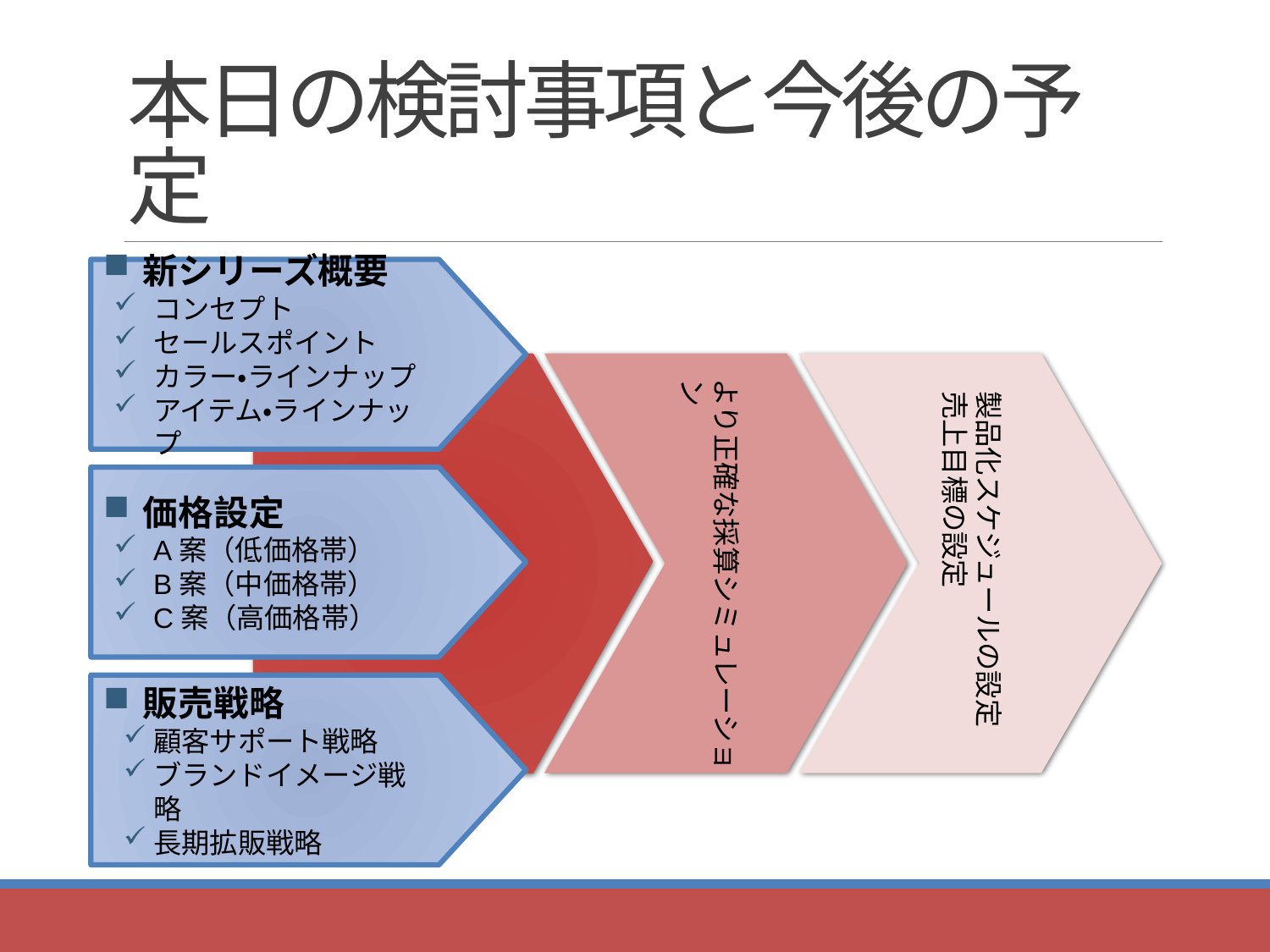

# 本日の検討事項と今後の予定
新シリーズ概要
コンセプト
セールスポイント
カラー・ラインナップ
アイテム・ラインナップ
価格設定
A案（低価格帯）
B案（中価格帯）
C案（高価格帯）

より正確な採算シミュレーション
製品化スケジュールの設定
売上目標の設定
販売戦略
顧客サポート戦略
ブランドイメージ戦略
長期拡販戦略